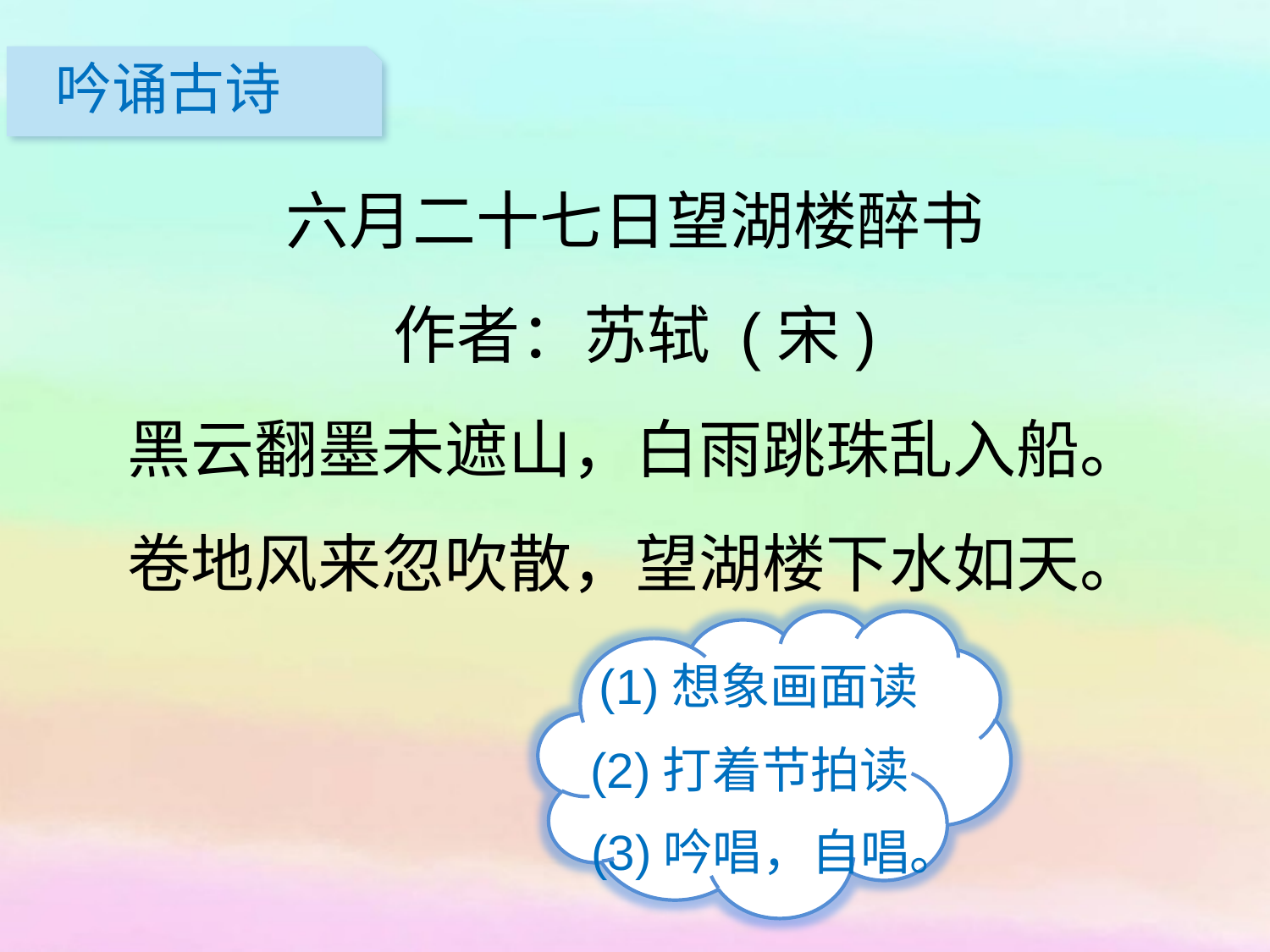

吟诵古诗
六月二十七日望湖楼醉书
作者：苏轼 (宋)
黑云翻墨未遮山，白雨跳珠乱入船。
卷地风来忽吹散，望湖楼下水如天。

 (1)想象画面读
 (2)打着节拍读
(3)吟唱，自唱。